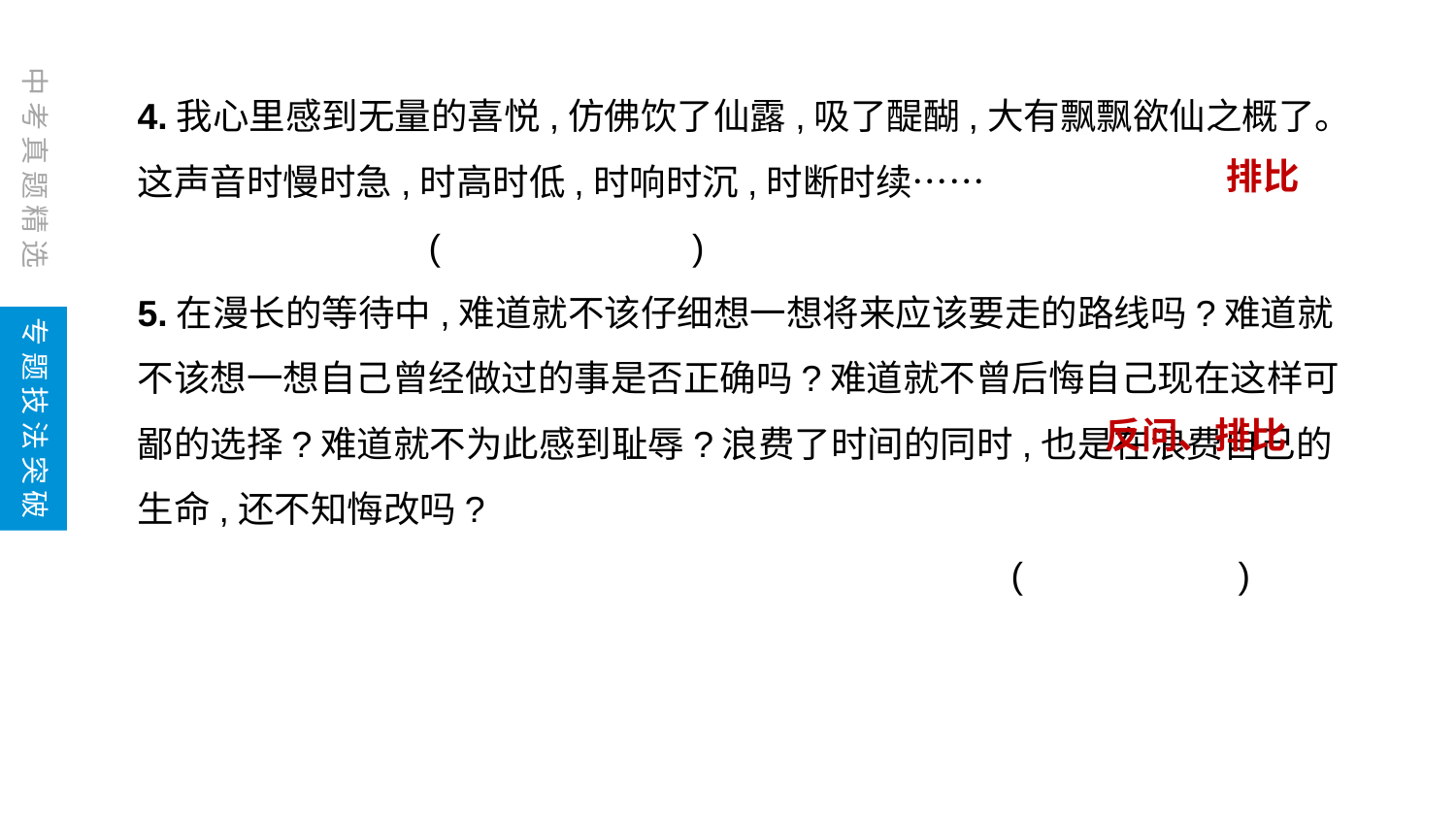

中考真题精选
4.我心里感到无量的喜悦,仿佛饮了仙露,吸了醍醐,大有飘飘欲仙之概了。这声音时慢时急,时高时低,时响时沉,时断时续……					(	　　　)
5.在漫长的等待中,难道就不该仔细想一想将来应该要走的路线吗?难道就不该想一想自己曾经做过的事是否正确吗?难道就不曾后悔自己现在这样可鄙的选择?难道就不为此感到耻辱?浪费了时间的同时,也是在浪费自己的生命,还不知悔改吗?												(　　	　　)
排比

专题技法突破
反问、排比